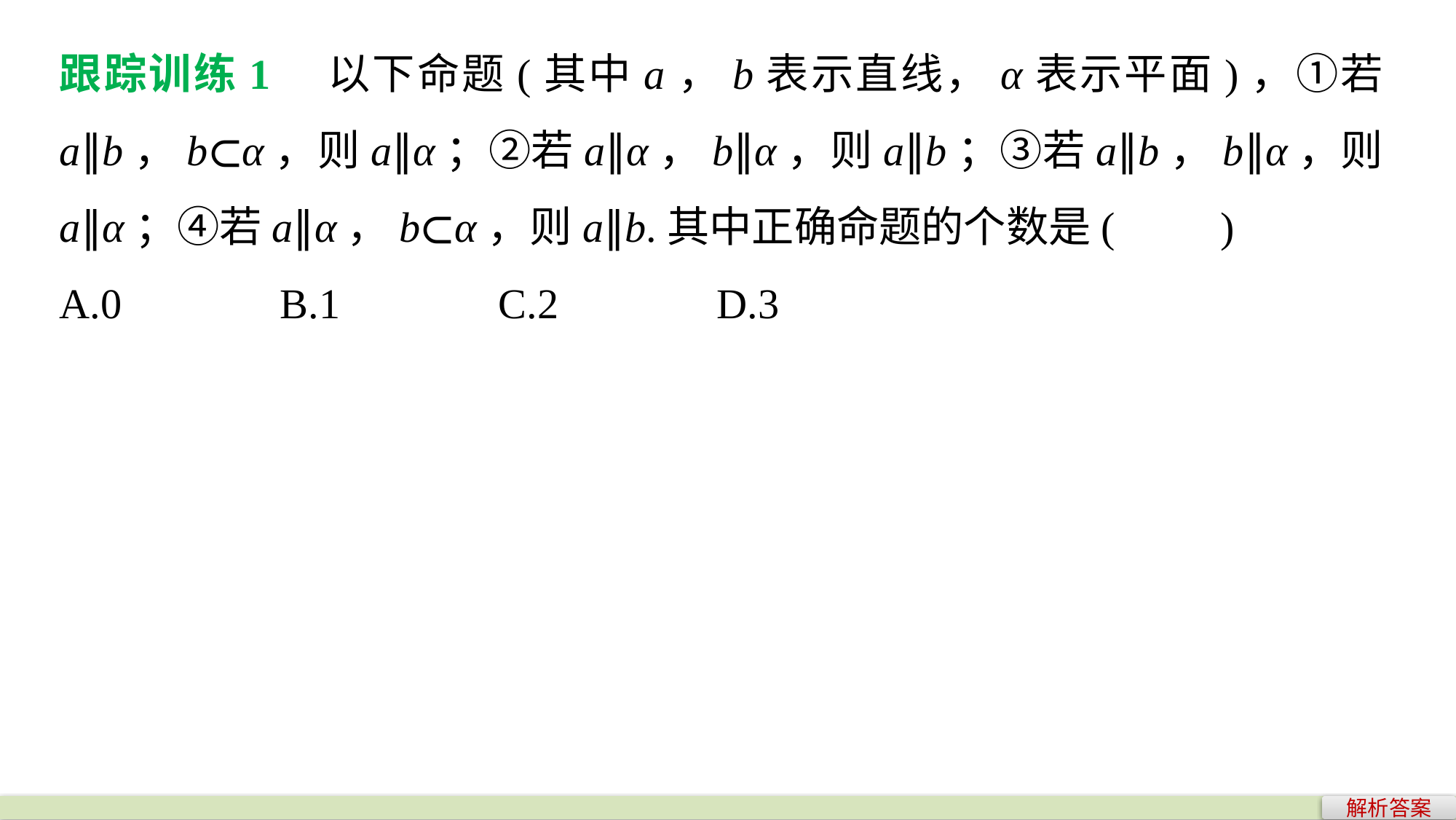

跟踪训练1　以下命题(其中a，b表示直线，α表示平面)，①若a∥b，b⊂α，则a∥α；②若a∥α，b∥α，则a∥b；③若a∥b，b∥α，则a∥α；④若a∥α，b⊂α，则a∥b.其中正确命题的个数是(　　)
A.0               B.1               C.2               D.3
解析答案